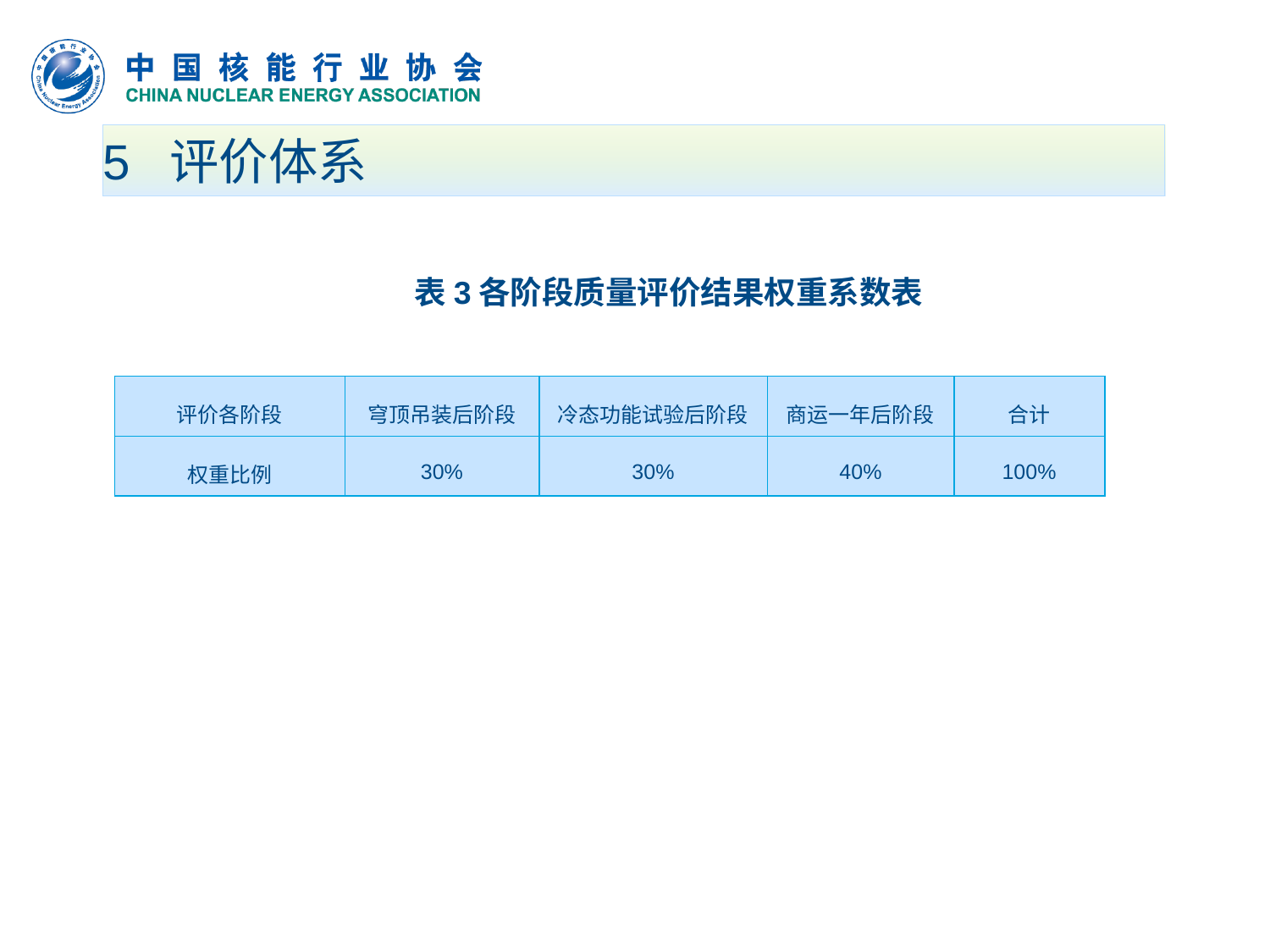

# 5  评价体系
表3各阶段质量评价结果权重系数表
| 评价各阶段 | 穹顶吊装后阶段 | 冷态功能试验后阶段 | 商运一年后阶段 | 合计 |
| --- | --- | --- | --- | --- |
| 权重比例 | 30% | 30% | 40% | 100% |